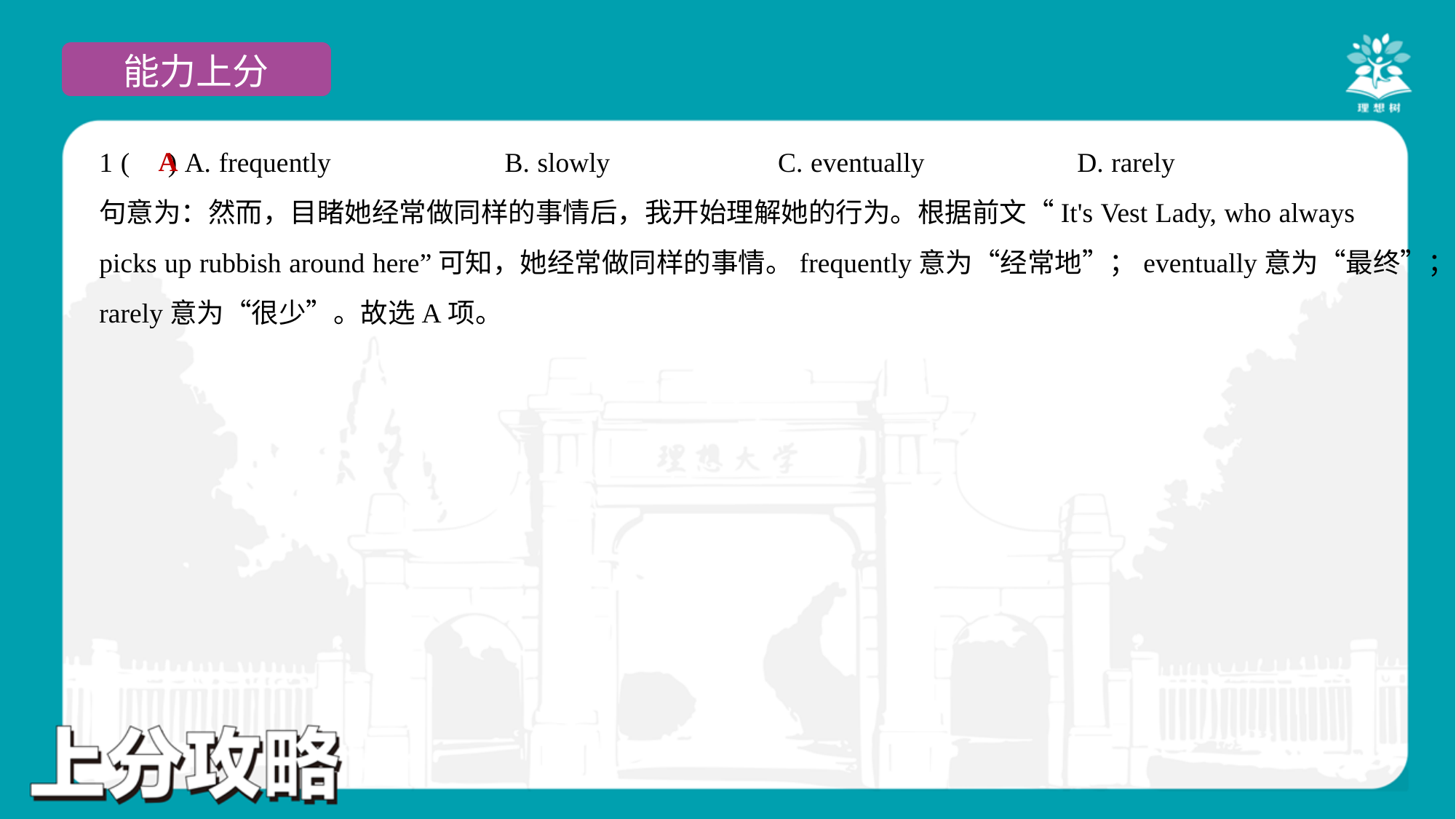

A
1 (     ) A. frequently	B. slowly	C. eventually	D. rarely
句意为：然而，目睹她经常做同样的事情后，我开始理解她的行为。根据前文“It's Vest Lady, who always
picks up rubbish around here”可知，她经常做同样的事情。frequently意为“经常地”；eventually意为“最终”；
rarely意为“很少”。故选A项。